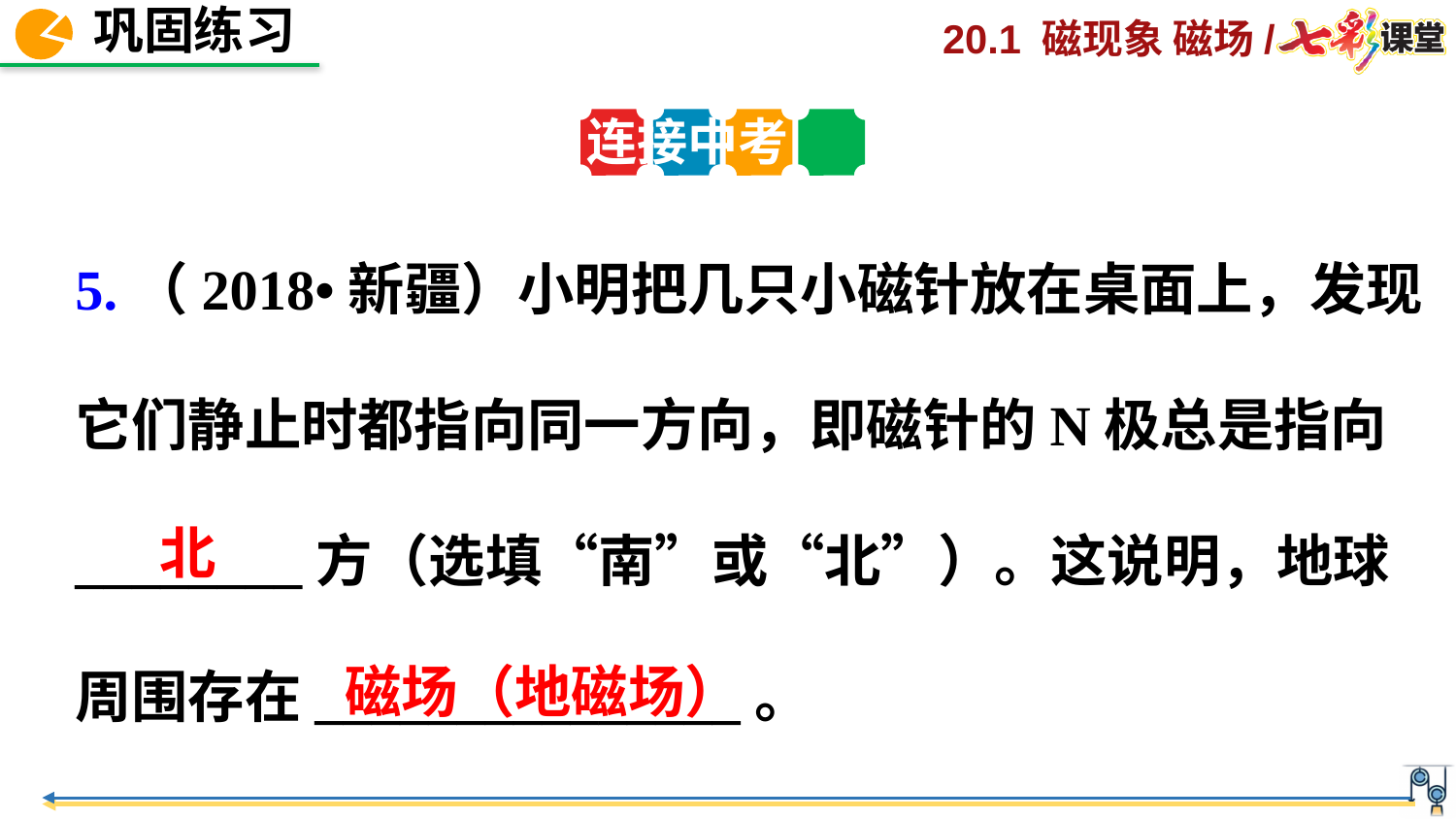

连接中考

5.（2018•新疆）小明把几只小磁针放在桌面上，发现它们静止时都指向同一方向，即磁针的N极总是指向________方（选填“南”或“北”）。这说明，地球周围存在_______________。
北
磁场（地磁场）